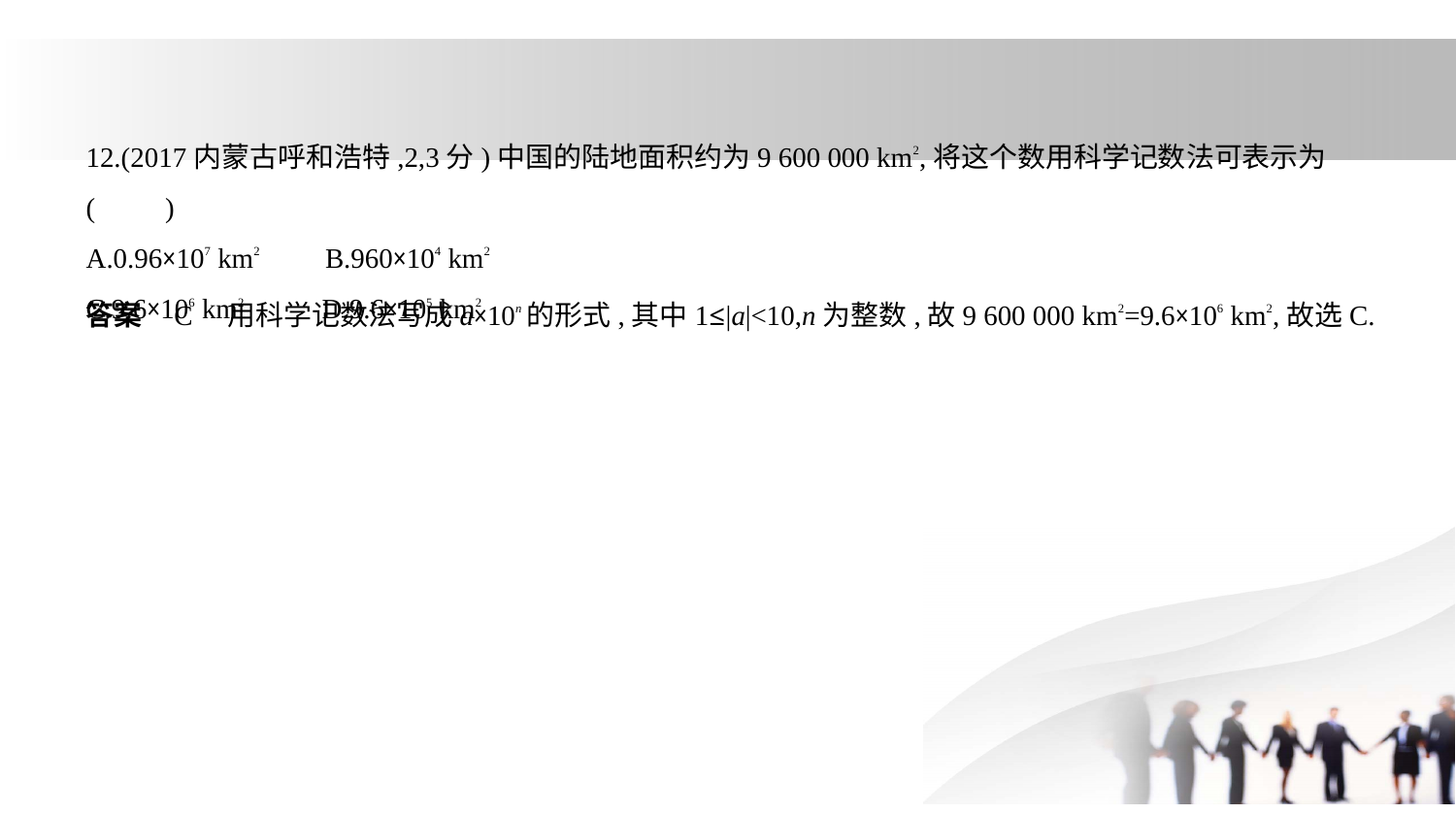

12.(2017内蒙古呼和浩特,2,3分)中国的陆地面积约为9 600 000 km2,将这个数用科学记数法可表示为 (    　)
A.0.96×107 km2　    B.960×104 km2
C.9.6×106 km2　      D.9.6×105 km2
答案    C　用科学记数法写成a×10n的形式,其中1≤|a|<10,n为整数,故9 600 000 km2=9.6×106 km2,故选C.